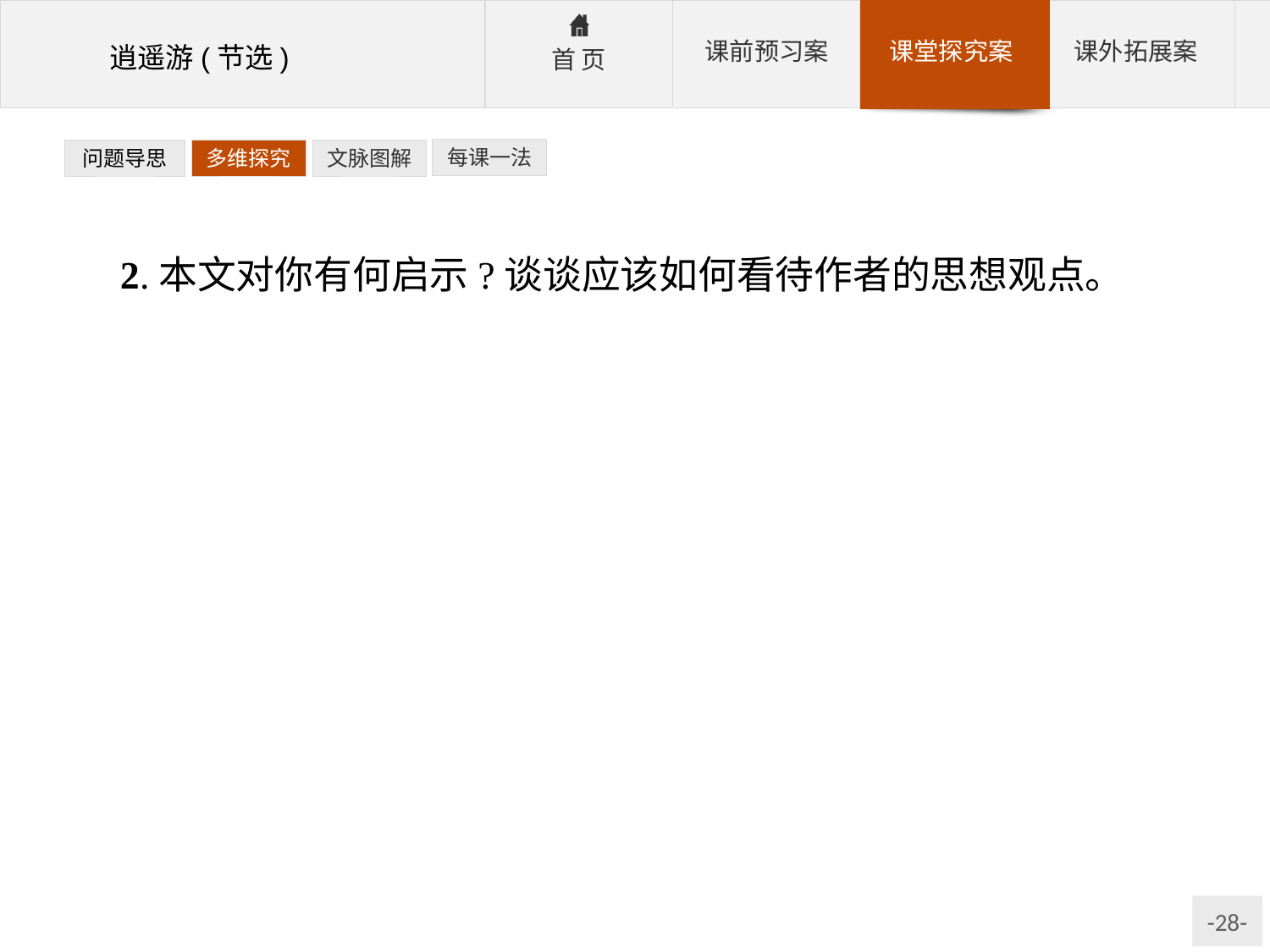

每课一法
问题导思
多维探究
文脉图解
2.本文对你有何启示?谈谈应该如何看待作者的思想观点。
提示:庄子的观点是一种绝对自由,评价这一观点应从客观实际出发,辩证地分析其积极的一面和消极的一面。
参考答案:文章从高远之志、厚积之力、大小之辩到无待之游的描述,给人的启示是远大的志向应当通向超凡脱俗的精神境界,而不应局限于“一官”“一君”的现实功利,人应该有精神自由、个性解放的追求,这些都是庄子思想中的积极因素,我们应该继承和发扬。而对于庄子思想中的虚无主义、绝对自由以及遁世避患的全身意识等消极因素,我们应当摒弃。作为新世纪的弄潮儿,同学们应该积极进取、奋力拼搏,实现自己的人生价值。